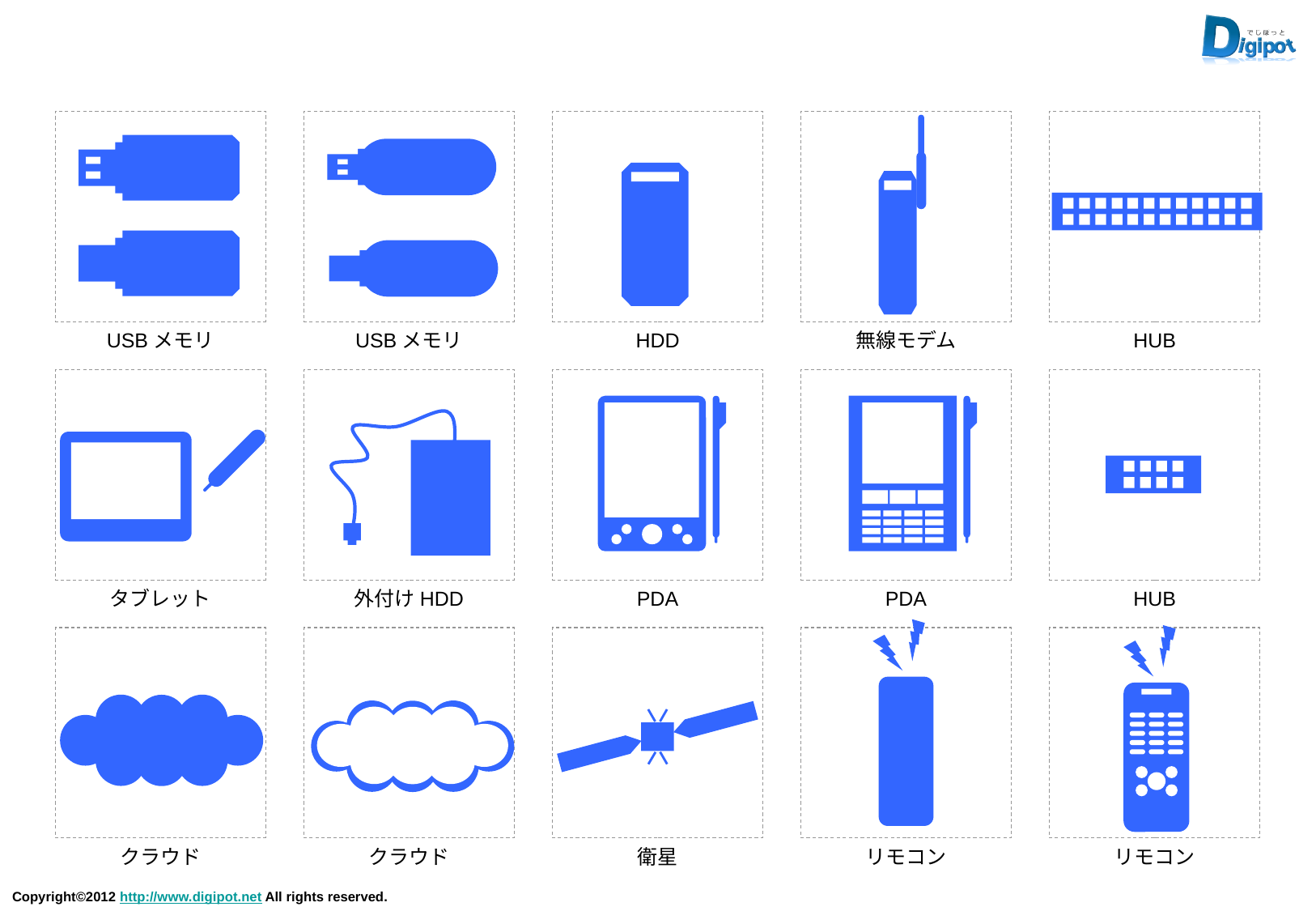

USBメモリ
USBメモリ
HDD
無線モデム
HUB

タブレット
外付けHDD
PDA
PDA
HUB

クラウド
クラウド
衛星
リモコン
リモコン